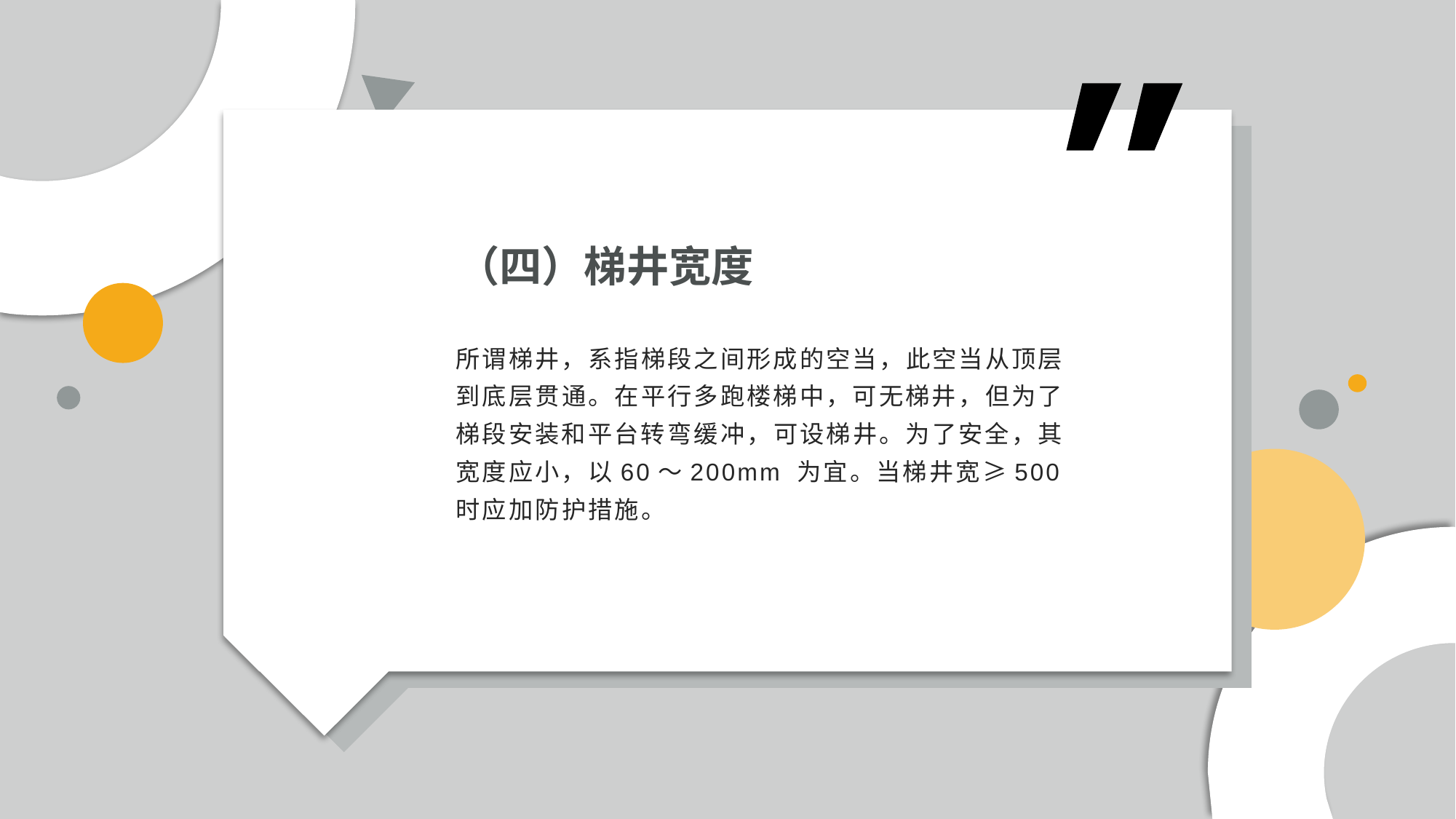

（四）梯井宽度

所谓梯井，系指梯段之间形成的空当，此空当从顶层到底层贯通。在平行多跑楼梯中，可无梯井，但为了梯段安装和平台转弯缓冲，可设梯井。为了安全，其宽度应小，以60～200mm 为宜。当梯井宽≥500时应加防护措施。